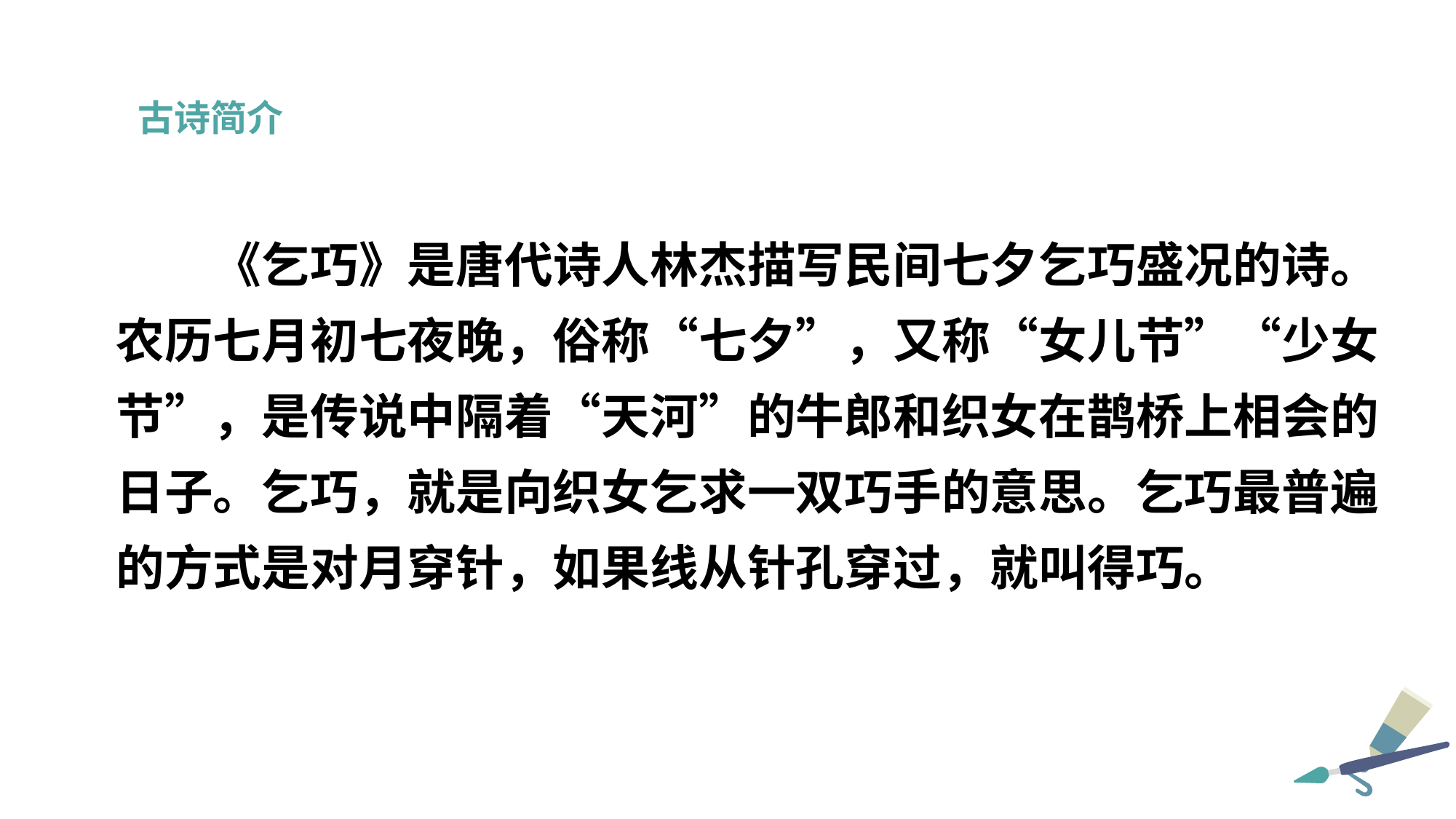

古诗简介
　　《乞巧》是唐代诗人林杰描写民间七夕乞巧盛况的诗。农历七月初七夜晚，俗称“七夕”，又称“女儿节”“少女节”，是传说中隔着“天河”的牛郎和织女在鹊桥上相会的日子。乞巧，就是向织女乞求一双巧手的意思。乞巧最普遍的方式是对月穿针，如果线从针孔穿过，就叫得巧。